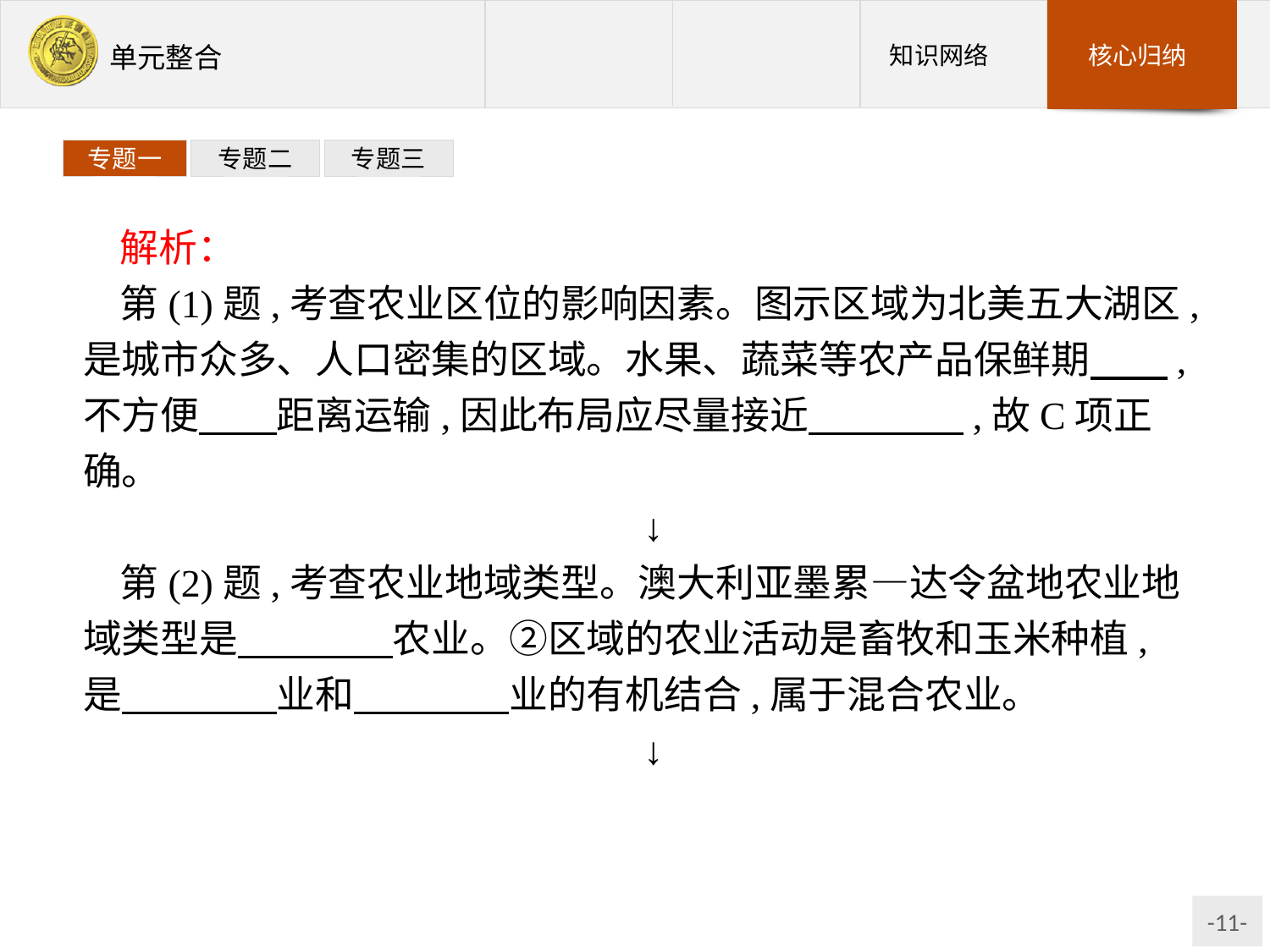

专题一
专题二
专题三
解析：
第(1)题,考查农业区位的影响因素。图示区域为北美五大湖区,是城市众多、人口密集的区域。水果、蔬菜等农产品保鲜期　　,不方便　　距离运输,因此布局应尽量接近　　　　,故C项正确。
↓
第(2)题,考查农业地域类型。澳大利亚墨累—达令盆地农业地域类型是　　　　农业。②区域的农业活动是畜牧和玉米种植,是　　　　业和　　　　业的有机结合,属于混合农业。
↓